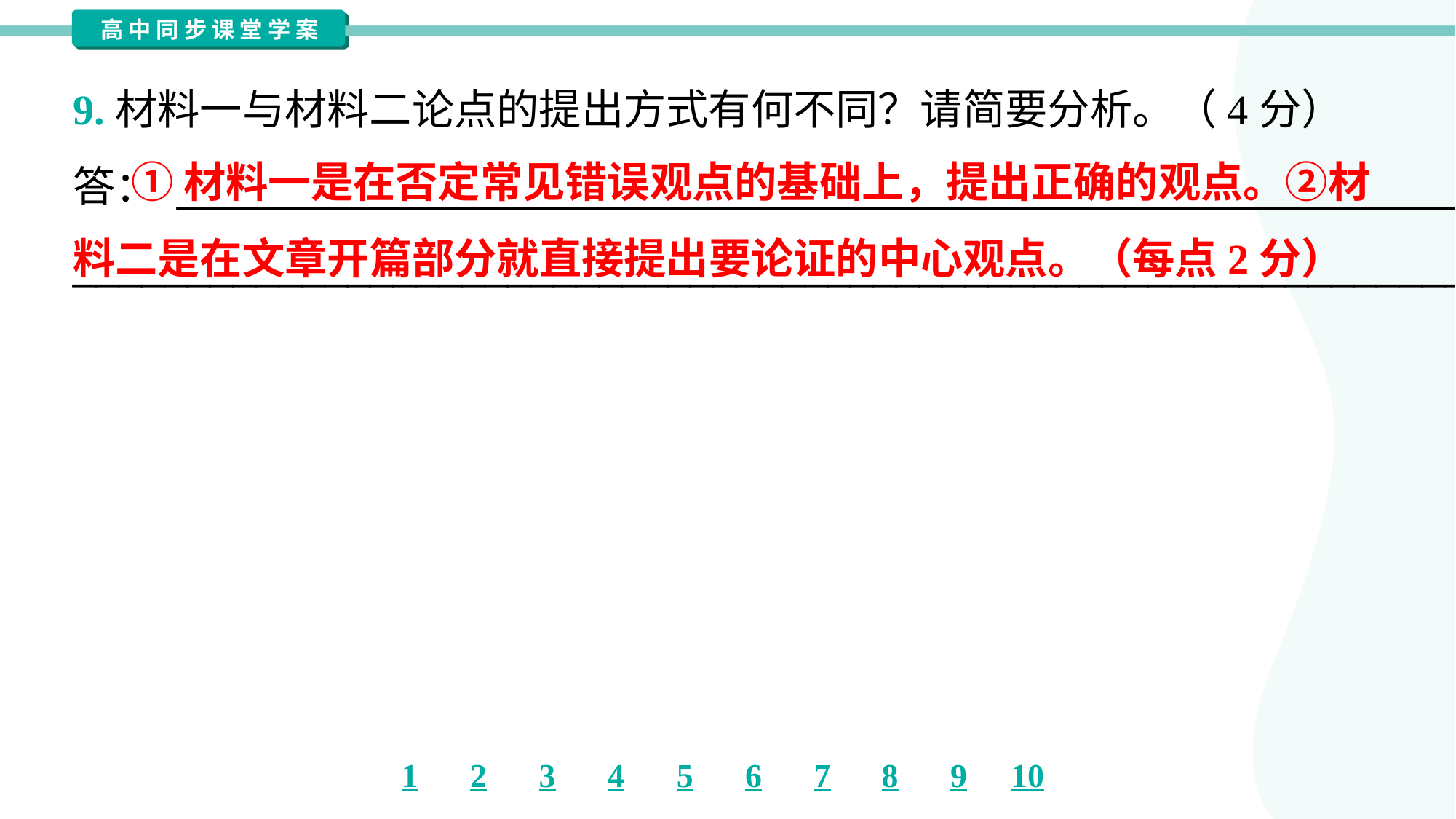

9.材料一与材料二论点的提出方式有何不同？请简要分析。（4分）
答： __________________________________________________________
______________________________________________________________
      ①材料一是在否定常见错误观点的基础上，提出正确的观点。②材料二是在文章开篇部分就直接提出要论证的中心观点。（每点2分）